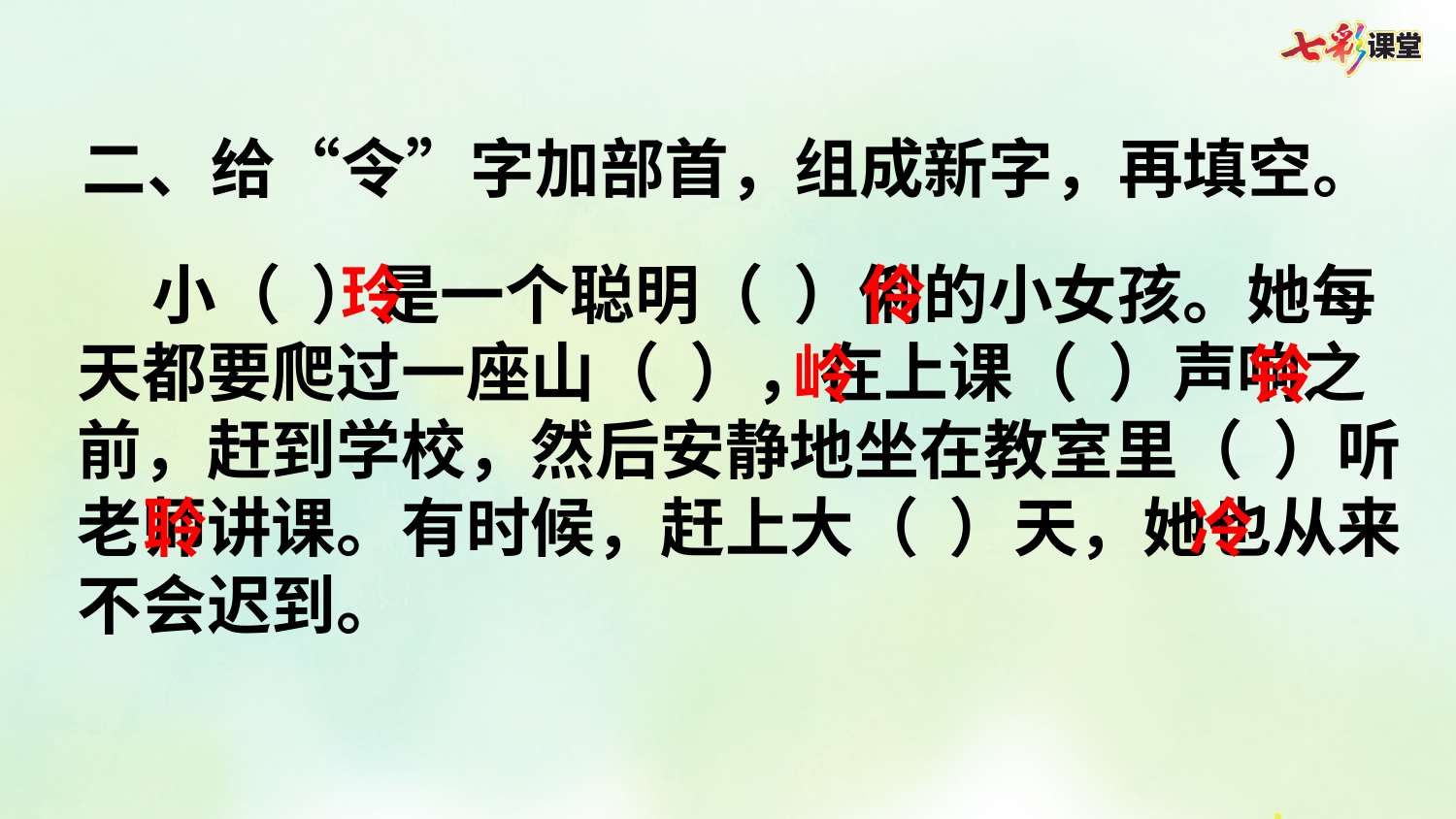

二、给“令”字加部首，组成新字，再填空。
    小（  ）是一个聪明（  ）俐的小女孩。她每天都要爬过一座山（  ），在上课（  ）声响之前，赶到学校，然后安静地坐在教室里（  ）听老师讲课。有时候，赶上大（  ）天，她也从来不会迟到。
玲
伶
岭
铃
聆
冷